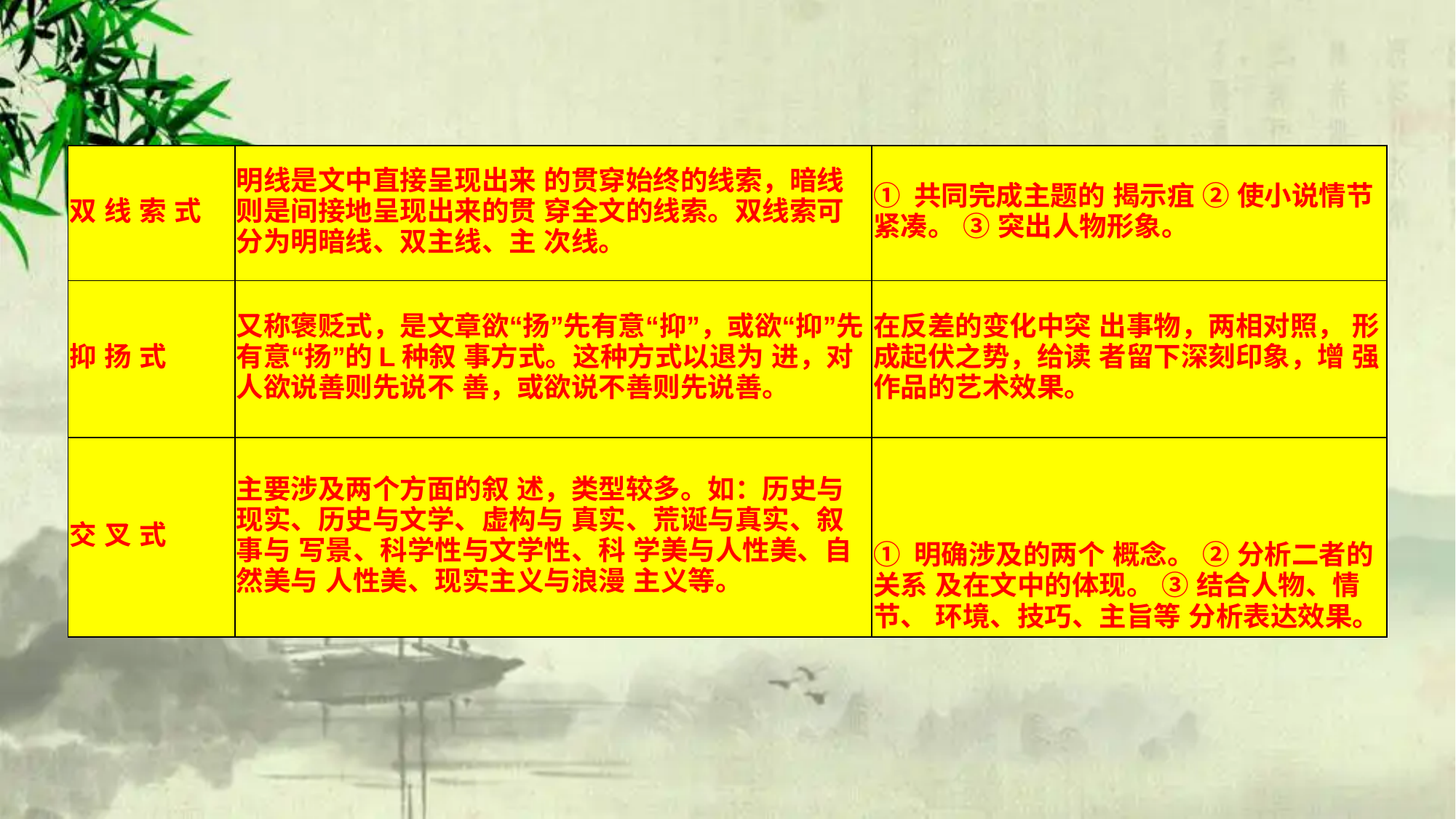

| 双 线 索 式 | 明线是文中直接呈现出来 的贯穿始终的线索，暗线 则是间接地呈现出来的贯 穿全文的线索。双线索可 分为明暗线、双主线、主 次线。 | ① 共同完成主题的 揭示疽 ② 使小说情节紧凑。 ③ 突出人物形象。 |
| --- | --- | --- |
| 抑 扬 式 | 又称褒贬式，是文章欲“扬”先有意“抑”，或欲“抑”先有意“扬”的L种叙 事方式。这种方式以退为 进，对人欲说善则先说不 善，或欲说不善则先说善。 | 在反差的变化中突 出事物，两相对照， 形成起伏之势，给读 者留下深刻印象，增 强作品的艺术效果。 |
| 交 叉 式 | 主要涉及两个方面的叙 述，类型较多。如：历史与 现实、历史与文学、虚构与 真实、荒诞与真实、叙事与 写景、科学性与文学性、科 学美与人性美、自然美与 人性美、现实主义与浪漫 主义等。 | ① 明确涉及的两个 概念。 ② 分析二者的关系 及在文中的体现。 ③ 结合人物、情节、 环境、技巧、主旨等 分析表达效果。 |